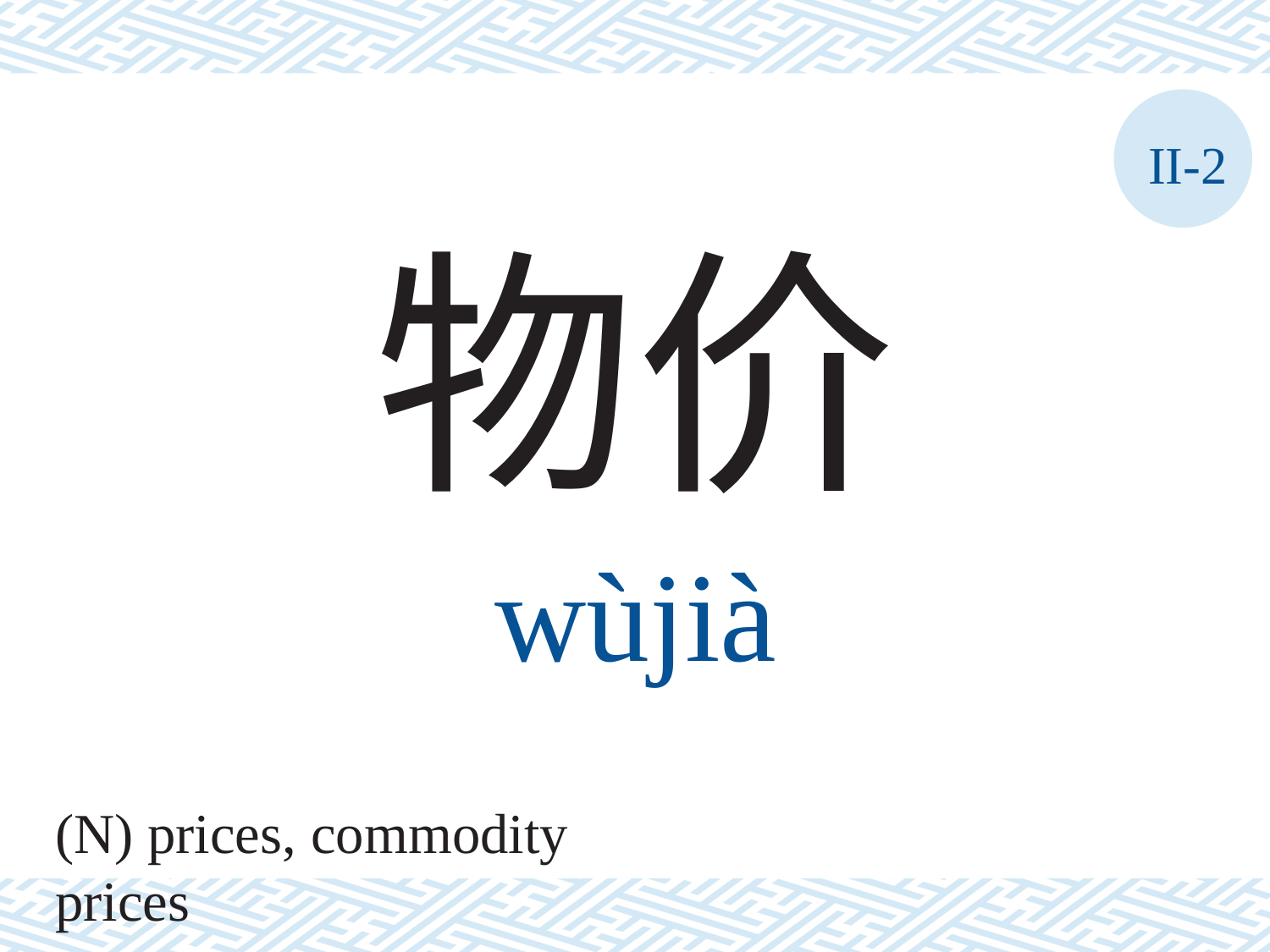

II-2
物价
wùjià
(N) prices, commodity prices